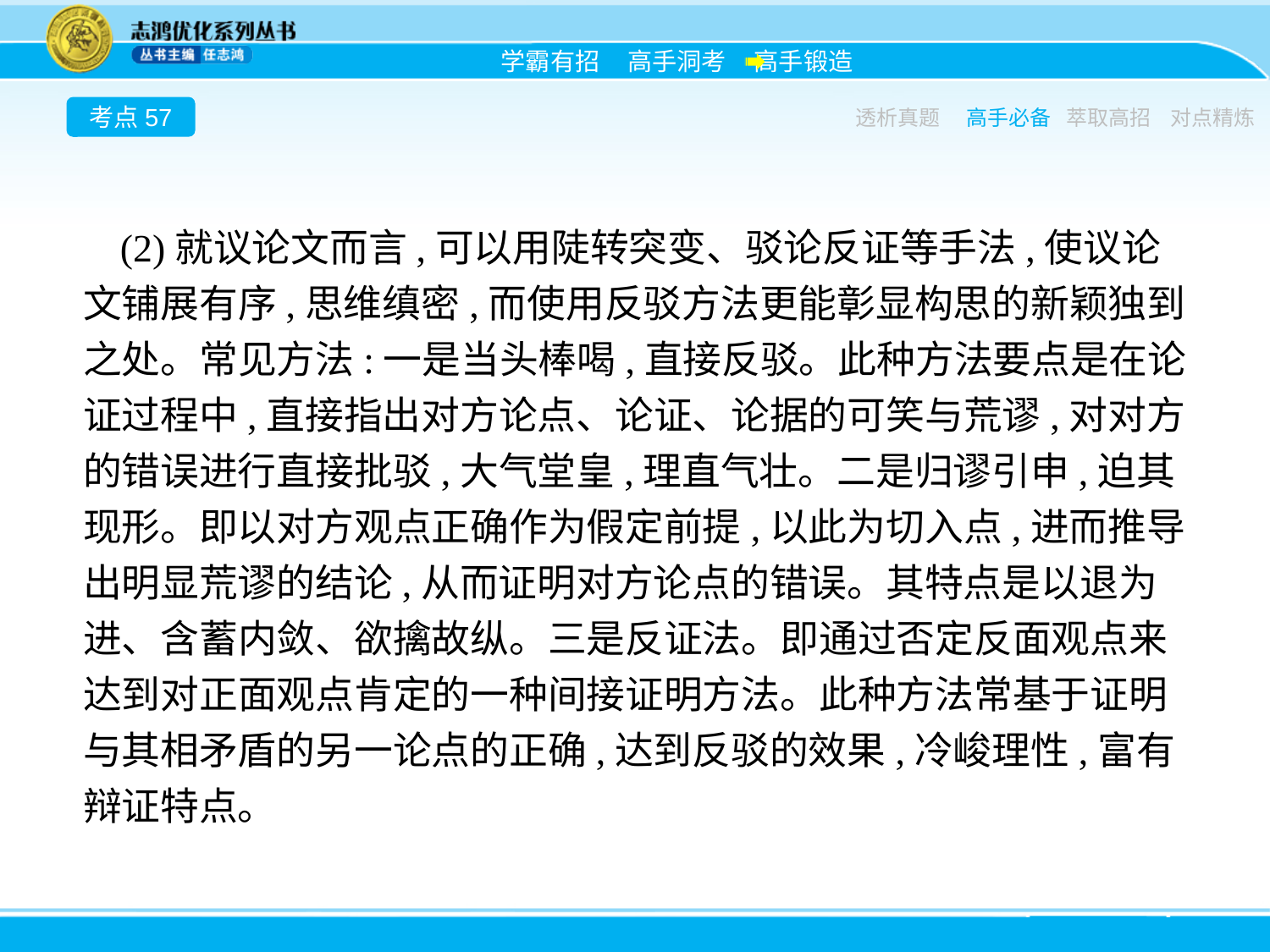

考点57
透析真题
高手必备
萃取高招
对点精炼
(2)就议论文而言,可以用陡转突变、驳论反证等手法,使议论文铺展有序,思维缜密,而使用反驳方法更能彰显构思的新颖独到之处。常见方法:一是当头棒喝,直接反驳。此种方法要点是在论证过程中,直接指出对方论点、论证、论据的可笑与荒谬,对对方的错误进行直接批驳,大气堂皇,理直气壮。二是归谬引申,迫其现形。即以对方观点正确作为假定前提,以此为切入点,进而推导出明显荒谬的结论,从而证明对方论点的错误。其特点是以退为进、含蓄内敛、欲擒故纵。三是反证法。即通过否定反面观点来达到对正面观点肯定的一种间接证明方法。此种方法常基于证明与其相矛盾的另一论点的正确,达到反驳的效果,冷峻理性,富有辩证特点。